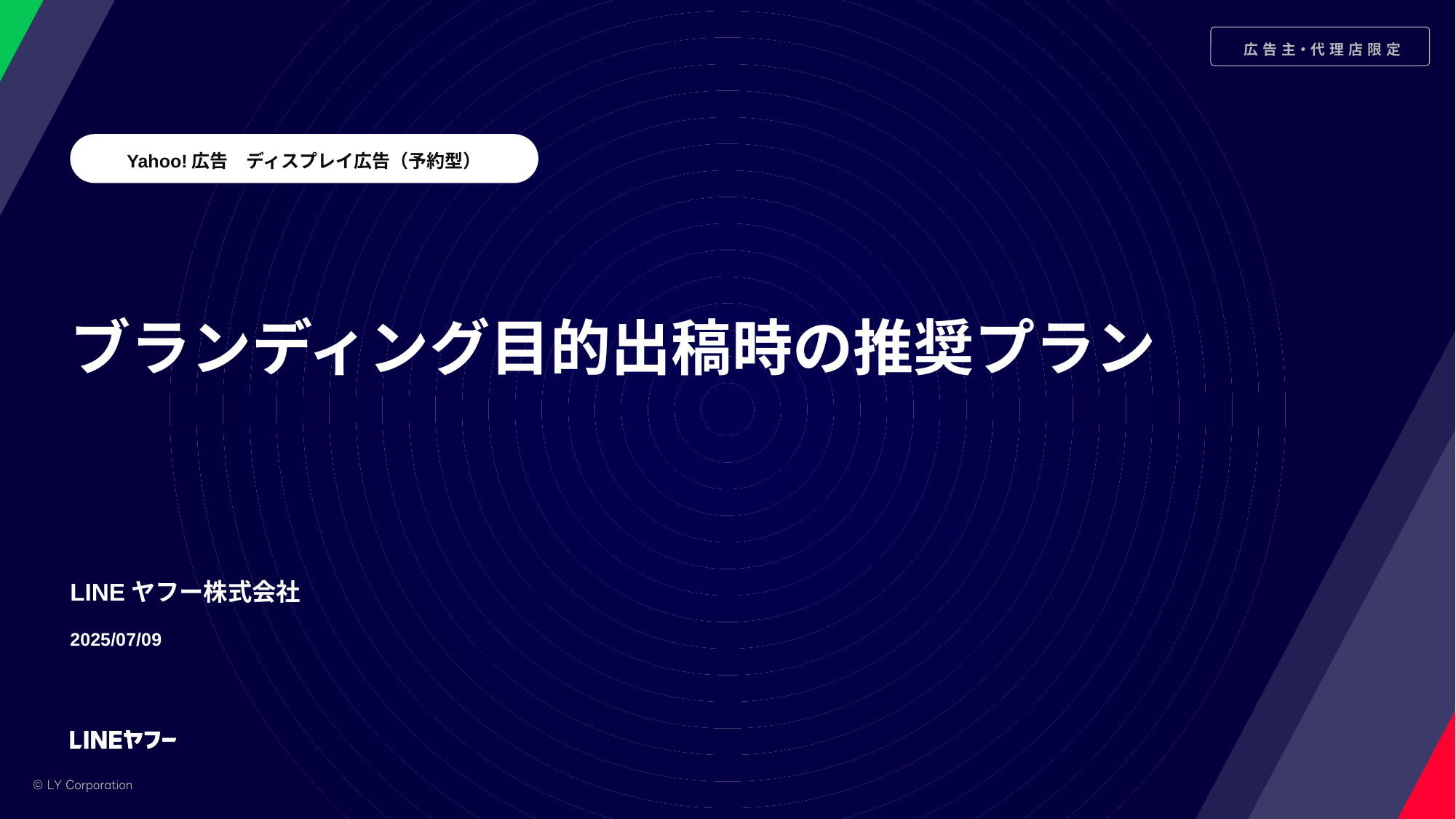

Yahoo!広告　ディスプレイ広告（予約型）

ブランディング目的出稿時の推奨プラン
LINEヤフー株式会社
2025/07/09